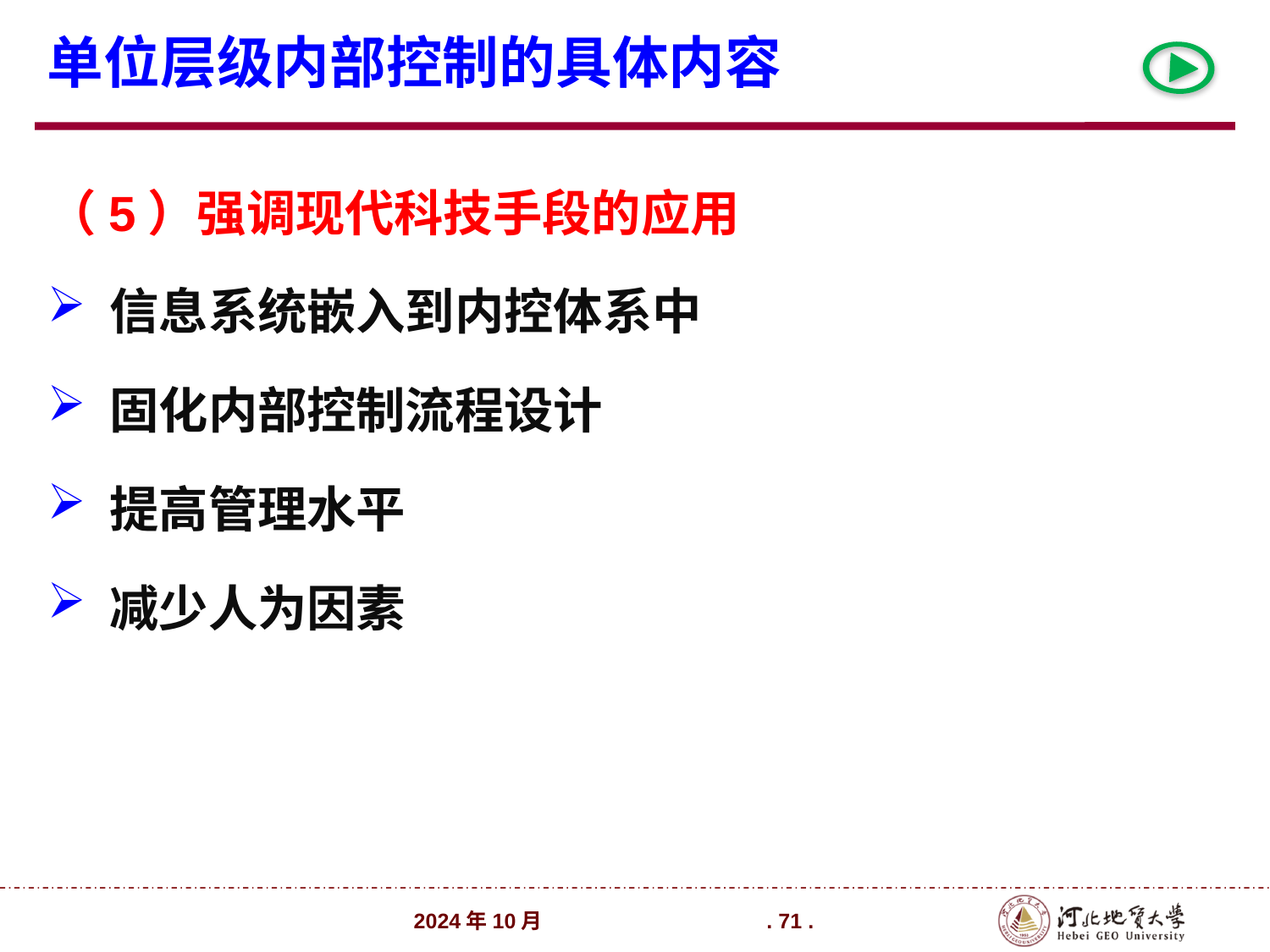

# 单位层级内部控制的具体内容

（5）强调现代科技手段的应用
 信息系统嵌入到内控体系中
 固化内部控制流程设计
 提高管理水平
 减少人为因素

2024年10月                                             . 71 .